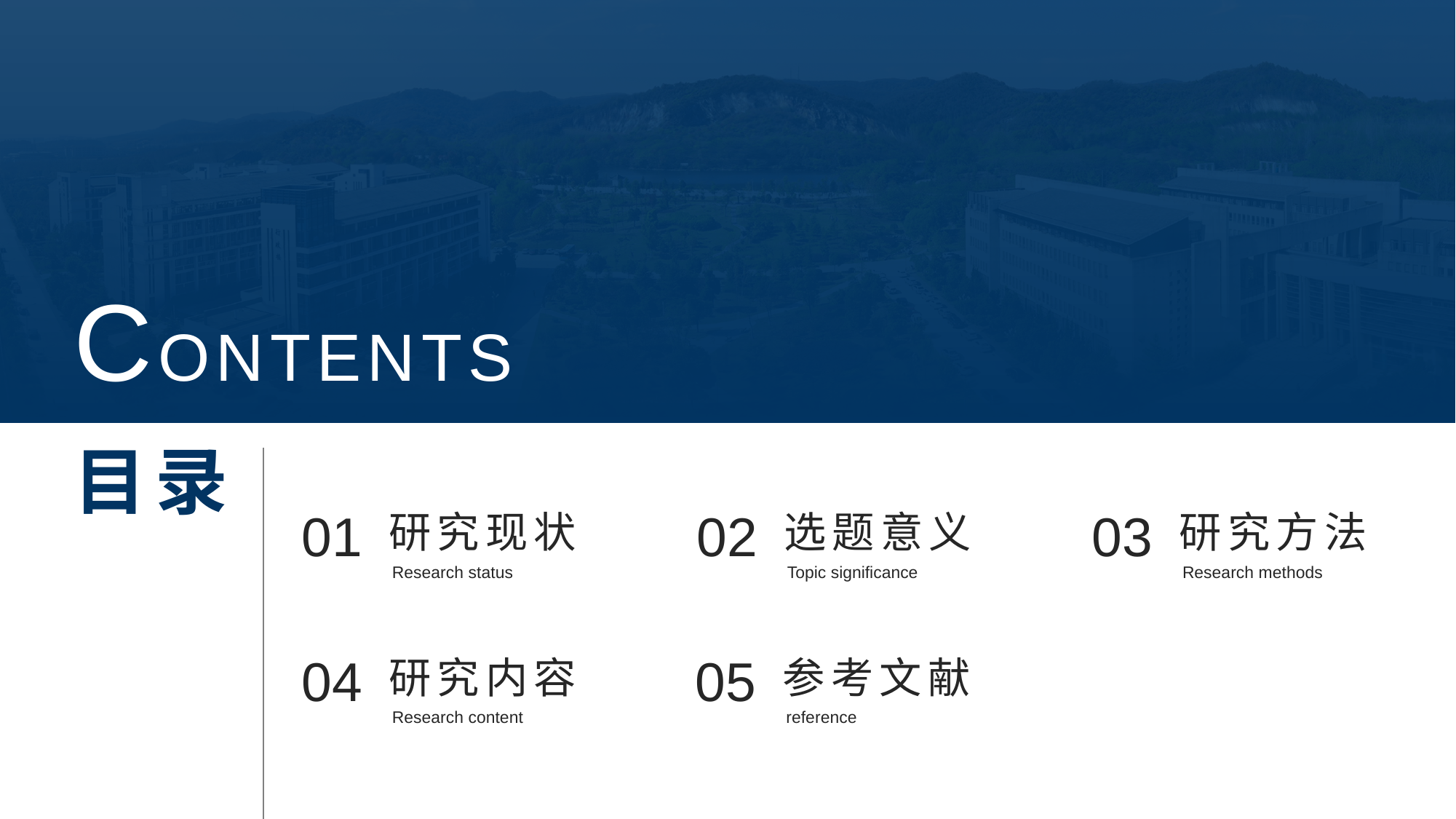

CONTENTS
目录
01
研究现状
Research status
02
选题意义
Topic significance
03
研究方法
Research methods
05
参考文献
reference
04
研究内容
Research content